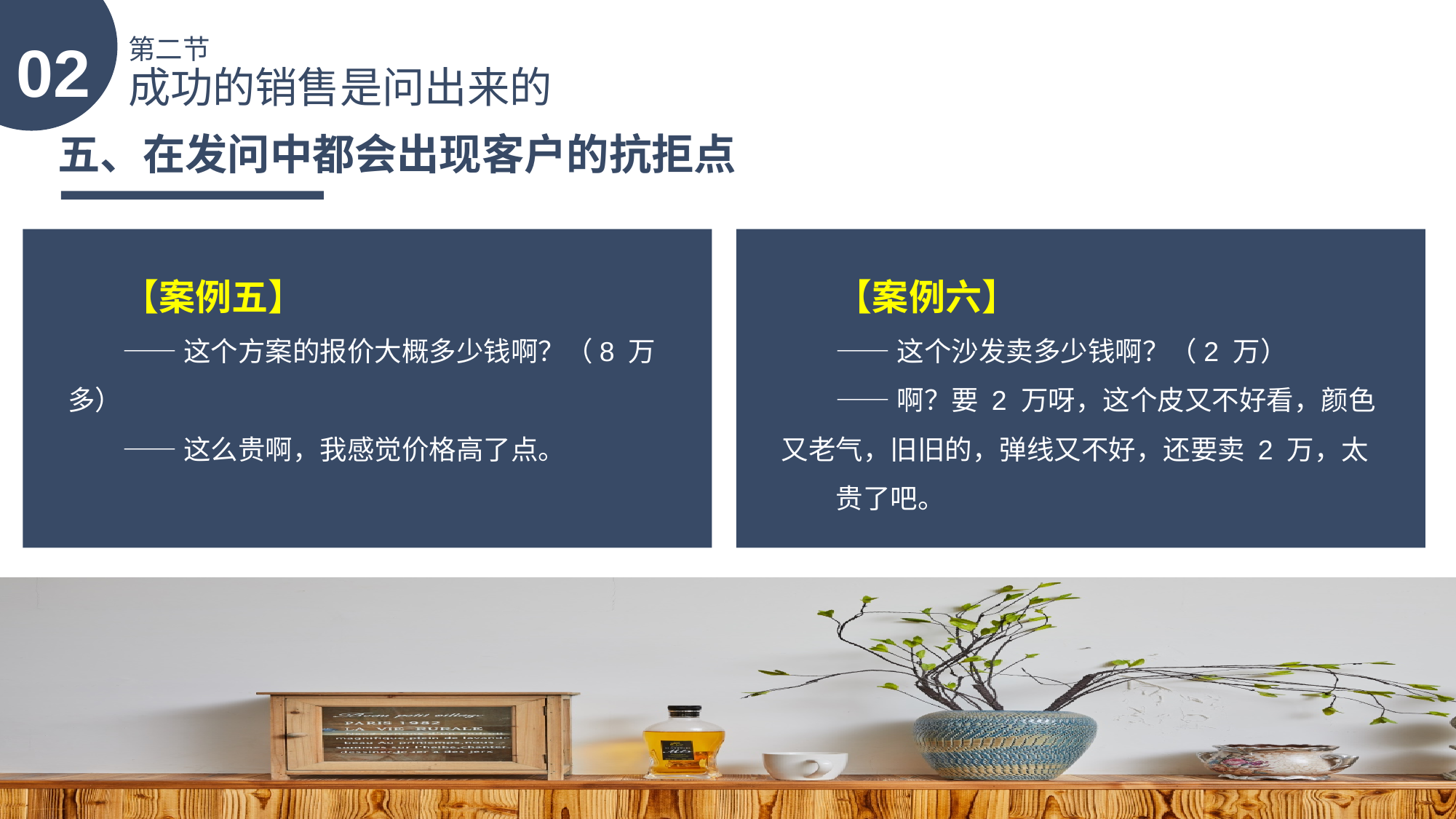

02
第二节
成功的销售是问出来的
五、在发问中都会出现客户的抗拒点

【案例五】
——这个方案的报价大概多少钱啊？（8 万多）
——这么贵啊，我感觉价格高了点。

【案例六】
——这个沙发卖多少钱啊？（2 万）
——啊？要 2 万呀，这个皮又不好看，颜色又老气，旧旧的，弹线又不好，还要卖 2 万，太
贵了吧。